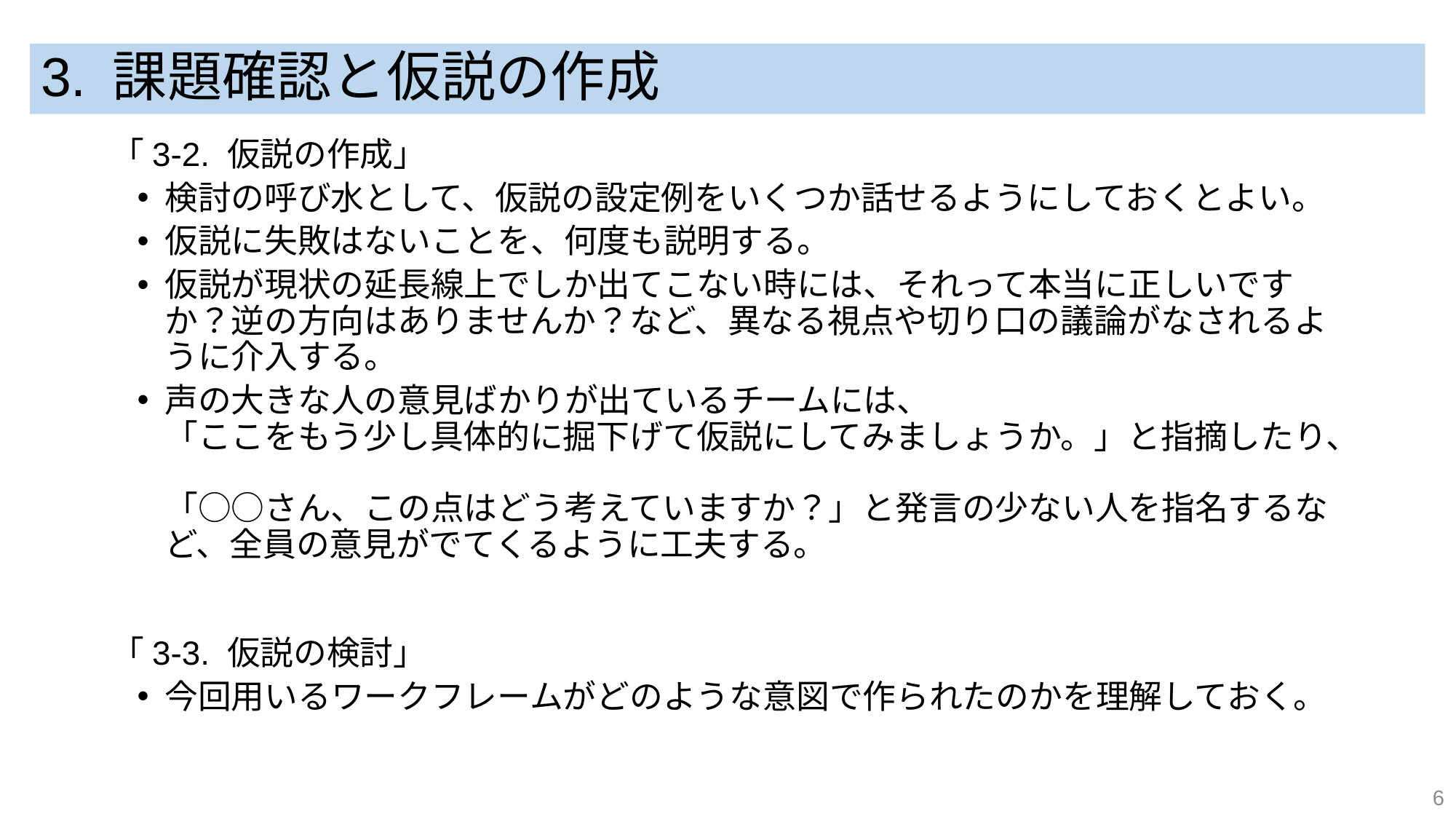

# 3. 課題確認と仮説の作成
「3-2. 仮説の作成」
検討の呼び水として、仮説の設定例をいくつか話せるようにしておくとよい。
仮説に失敗はないことを、何度も説明する。
仮説が現状の延長線上でしか出てこない時には、それって本当に正しいですか？逆の方向はありませんか？など、異なる視点や切り口の議論がなされるように介入する。
声の大きな人の意見ばかりが出ているチームには、
「ここをもう少し具体的に掘下げて仮説にしてみましょうか。」と指摘したり、
「○○さん、この点はどう考えていますか？」と発言の少ない人を指名するなど、全員の意見がでてくるように工夫する。

「3-3. 仮説の検討」
今回用いるワークフレームがどのような意図で作られたのかを理解しておく。
6